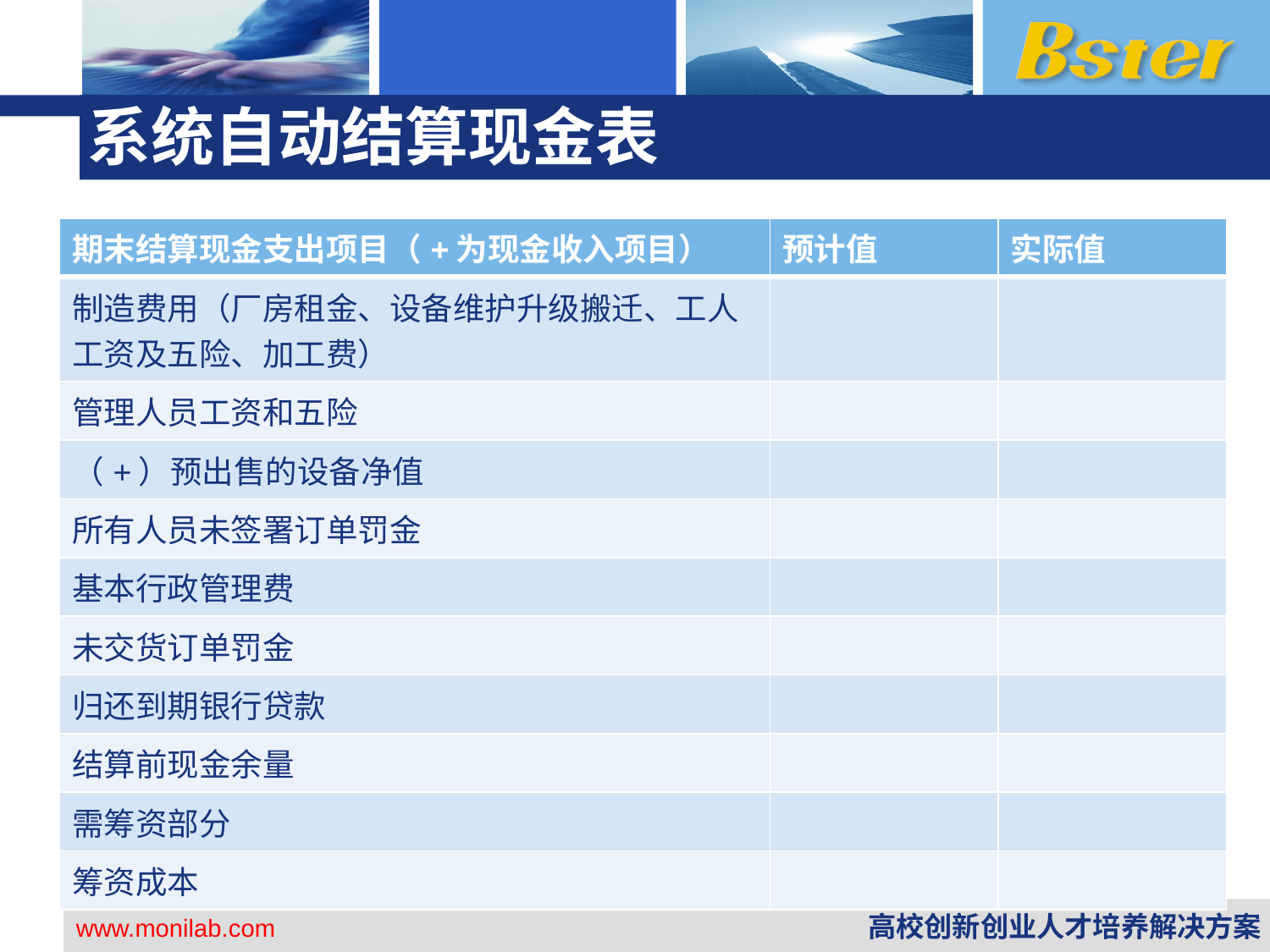

# 系统自动结算现金表
| 期末结算现金支出项目（+为现金收入项目） | 预计值 | 实际值 |
| --- | --- | --- |
| 制造费用（厂房租金、设备维护升级搬迁、工人工资及五险、加工费） |  |  |
| 管理人员工资和五险 |  |  |
| （+）预出售的设备净值 |  |  |
| 所有人员未签署订单罚金 |  |  |
| 基本行政管理费 |  |  |
| 未交货订单罚金 |  |  |
| 归还到期银行贷款 |  |  |
| 结算前现金余量 |  |  |
| 需筹资部分 |  |  |
| 筹资成本 |  |  |